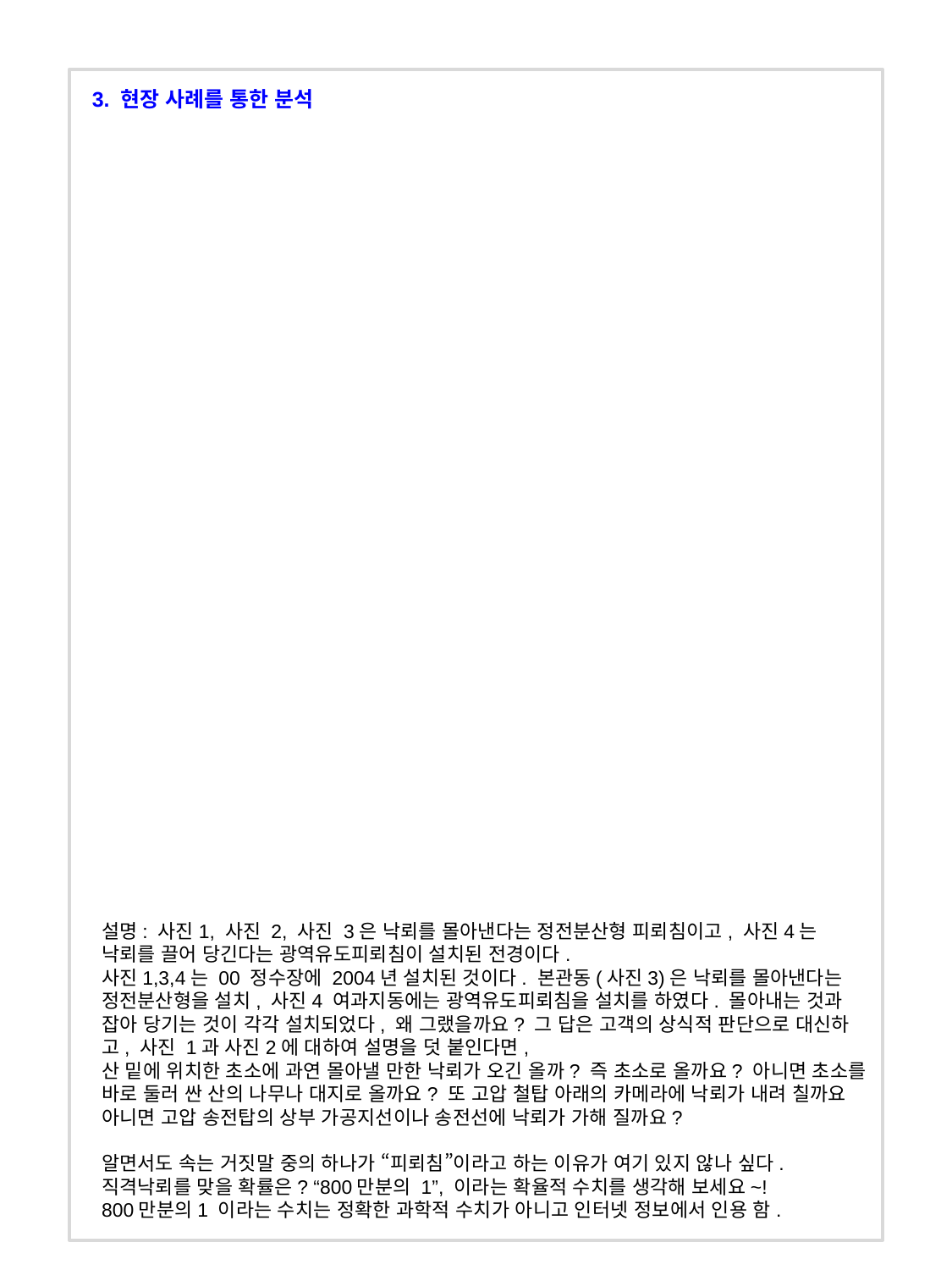

3. 현장 사례를 통한 분석
설명: 사진1, 사진 2, 사진 3은 낙뢰를 몰아낸다는 정전분산형 피뢰침이고, 사진4는 낙뢰를 끌어 당긴다는 광역유도피뢰침이 설치된 전경이다.
사진1,3,4는 00 정수장에 2004년 설치된 것이다. 본관동(사진3)은 낙뢰를 몰아낸다는 정전분산형을 설치, 사진4 여과지동에는 광역유도피뢰침을 설치를 하였다. 몰아내는 것과 잡아 당기는 것이 각각 설치되었다, 왜 그랬을까요? 그 답은 고객의 상식적 판단으로 대신하고, 사진 1과 사진2에 대하여 설명을 덧 붙인다면,
산 밑에 위치한 초소에 과연 몰아낼 만한 낙뢰가 오긴 올까? 즉 초소로 올까요? 아니면 초소를 바로 둘러 싼 산의 나무나 대지로 올까요? 또 고압 철탑 아래의 카메라에 낙뢰가 내려 칠까요 아니면 고압 송전탑의 상부 가공지선이나 송전선에 낙뢰가 가해 질까요?

알면서도 속는 거짓말 중의 하나가 “피뢰침”이라고 하는 이유가 여기 있지 않나 싶다.
직격낙뢰를 맞을 확률은? “800만분의 1”, 이라는 확율적 수치를 생각해 보세요~!
800만분의1 이라는 수치는 정확한 과학적 수치가 아니고 인터넷 정보에서 인용 함.